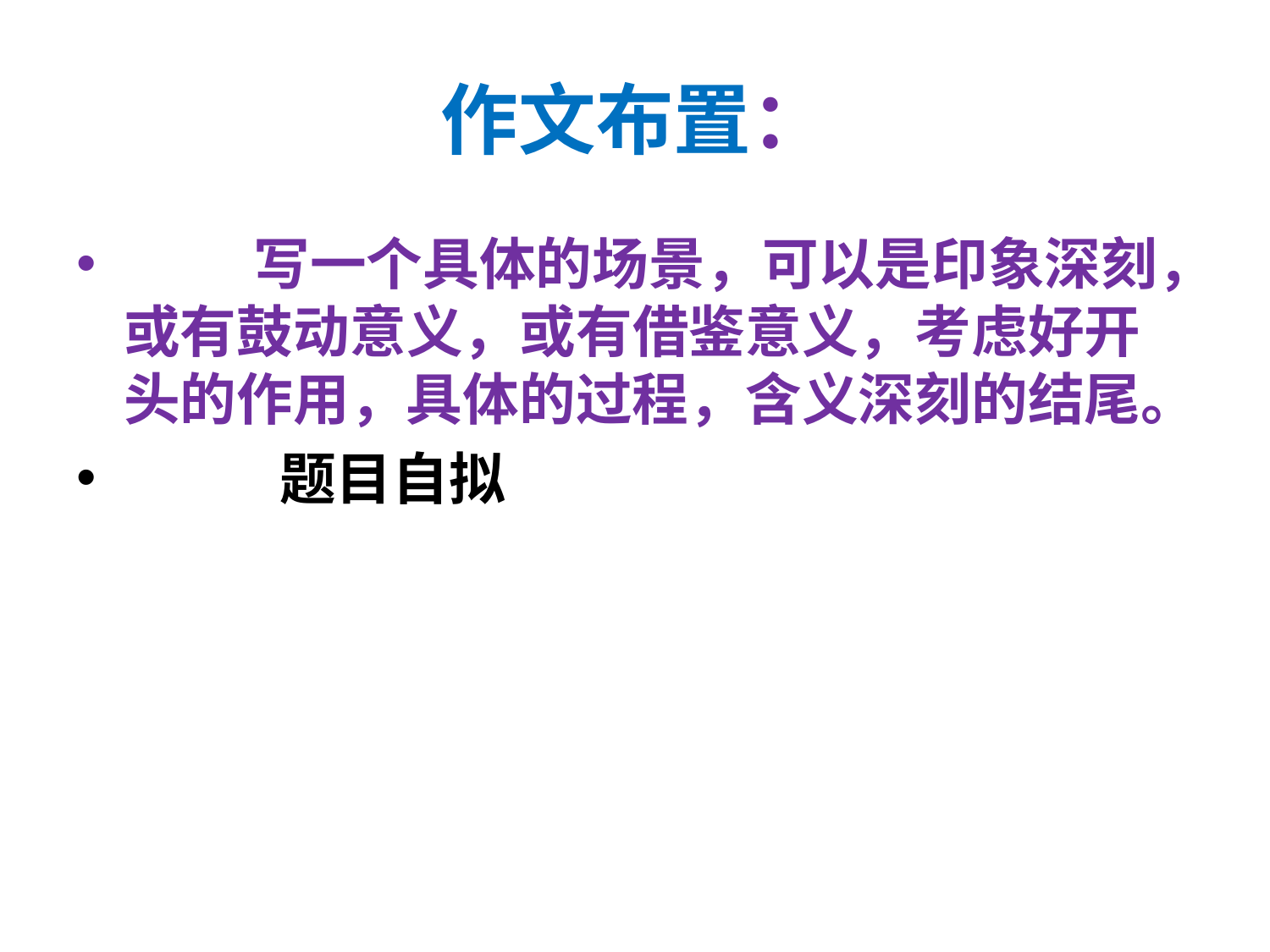

# 作文布置：
         写一个具体的场景，可以是印象深刻，或有鼓动意义，或有借鉴意义，考虑好开头的作用，具体的过程，含义深刻的结尾。
           题目自拟